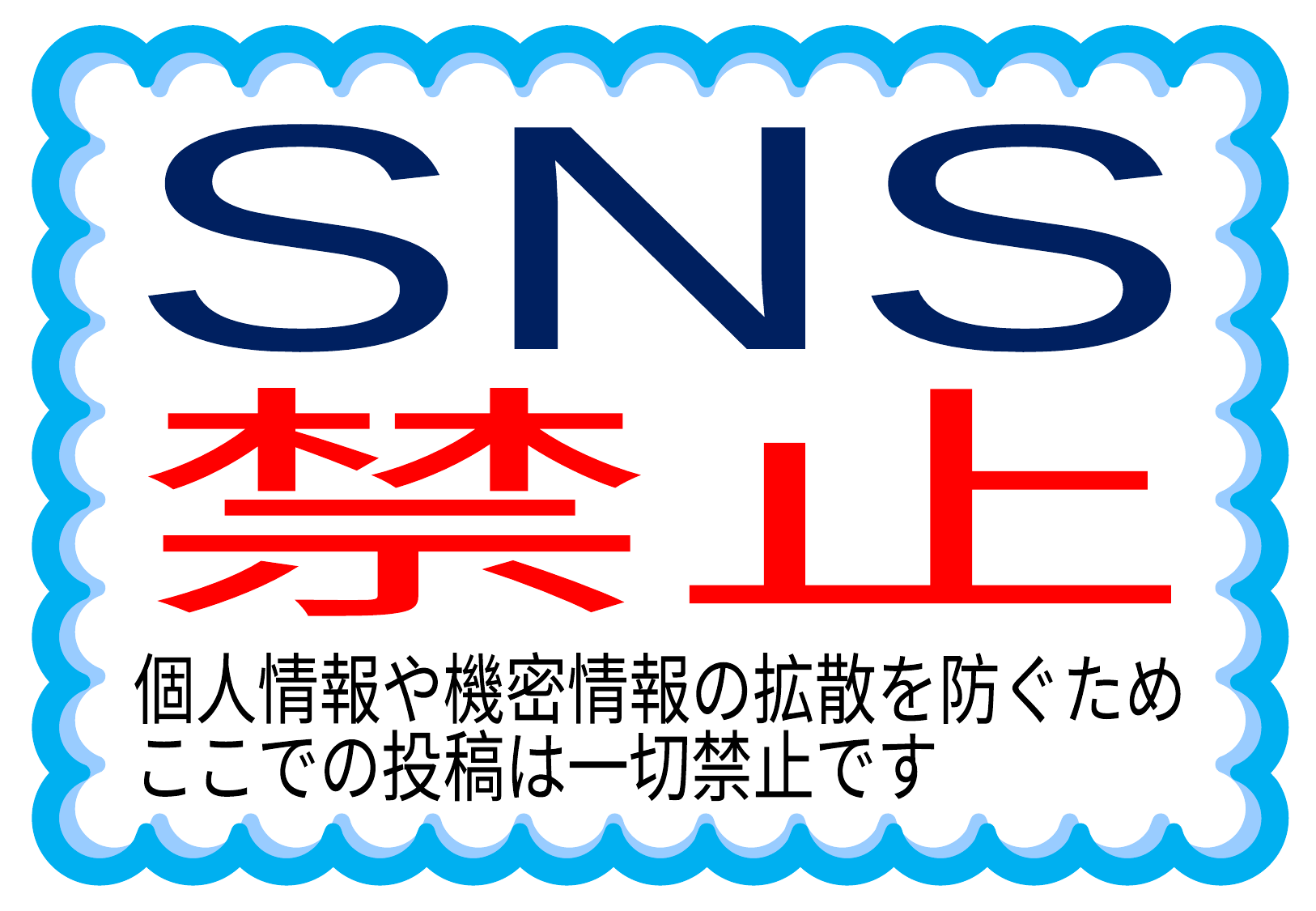

SNS
禁止
個人情報や機密情報の拡散を防ぐため
ここでの投稿は一切禁止です